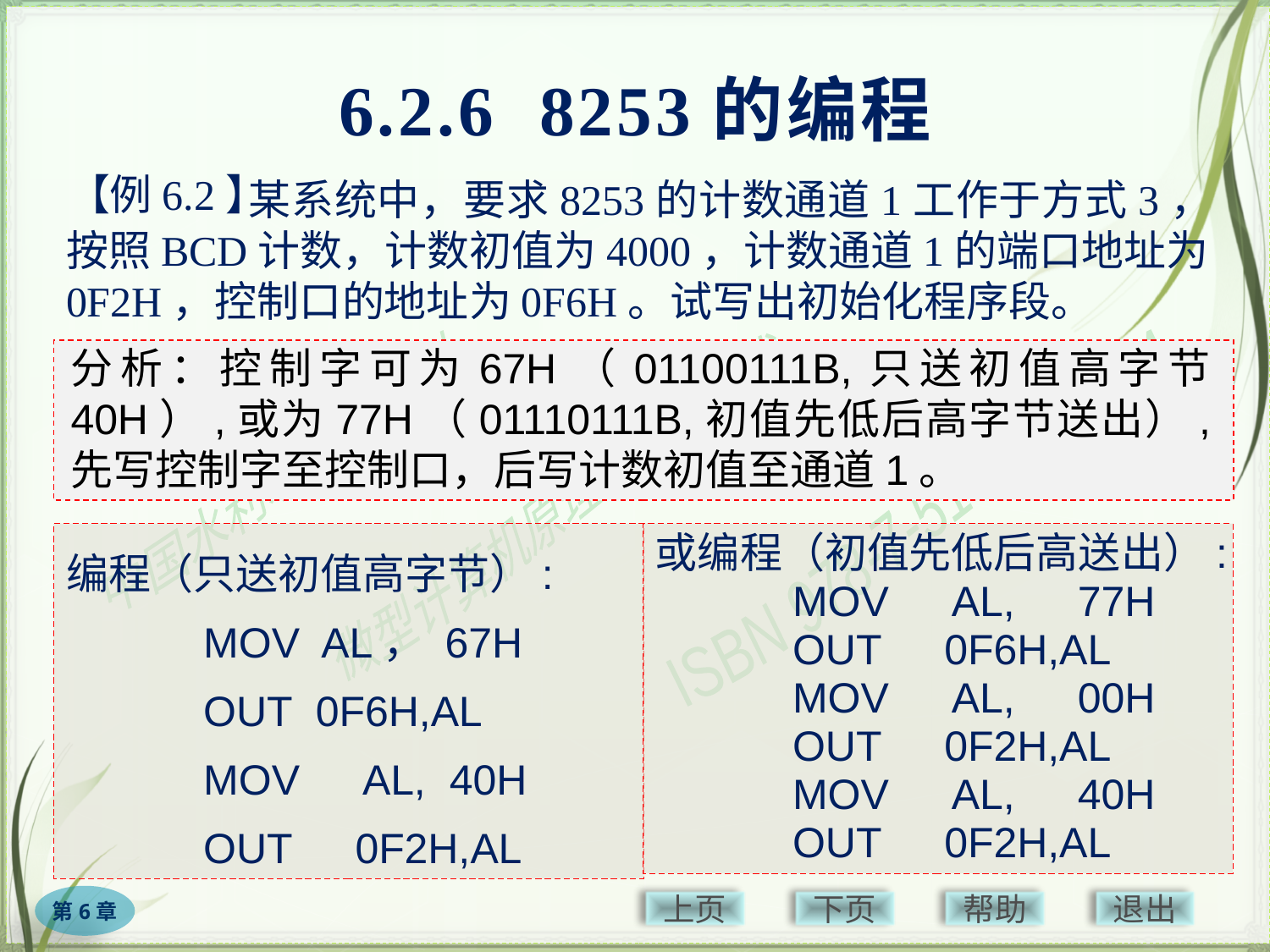

# 6.2.6  8253的编程
【例6.2】
　　　　 某系统中，要求8253的计数通道1工作于方式3，按照BCD计数，计数初值为4000，计数通道1的端口地址为0F2H，控制口的地址为0F6H。试写出初始化程序段。
分析：控制字可为67H（01100111B,只送初值高字节40H）,或为77H（01110111B,初值先低后高字节送出）,先写控制字至控制口，后写计数初值至通道1。

编程（只送初值高字节）:
　　　MOV  AL， 67H
　　　OUT  0F6H,AL
　　　MOV　AL,  40H
　　　OUT　0F2H,AL
或编程（初值先低后高送出）:
　　　MOV　AL,　77H
　　　OUT　0F6H,AL
　　　MOV　AL,　00H
　　　OUT　0F2H,AL
　　　MOV　AL,　40H
　　　OUT　0F2H,AL